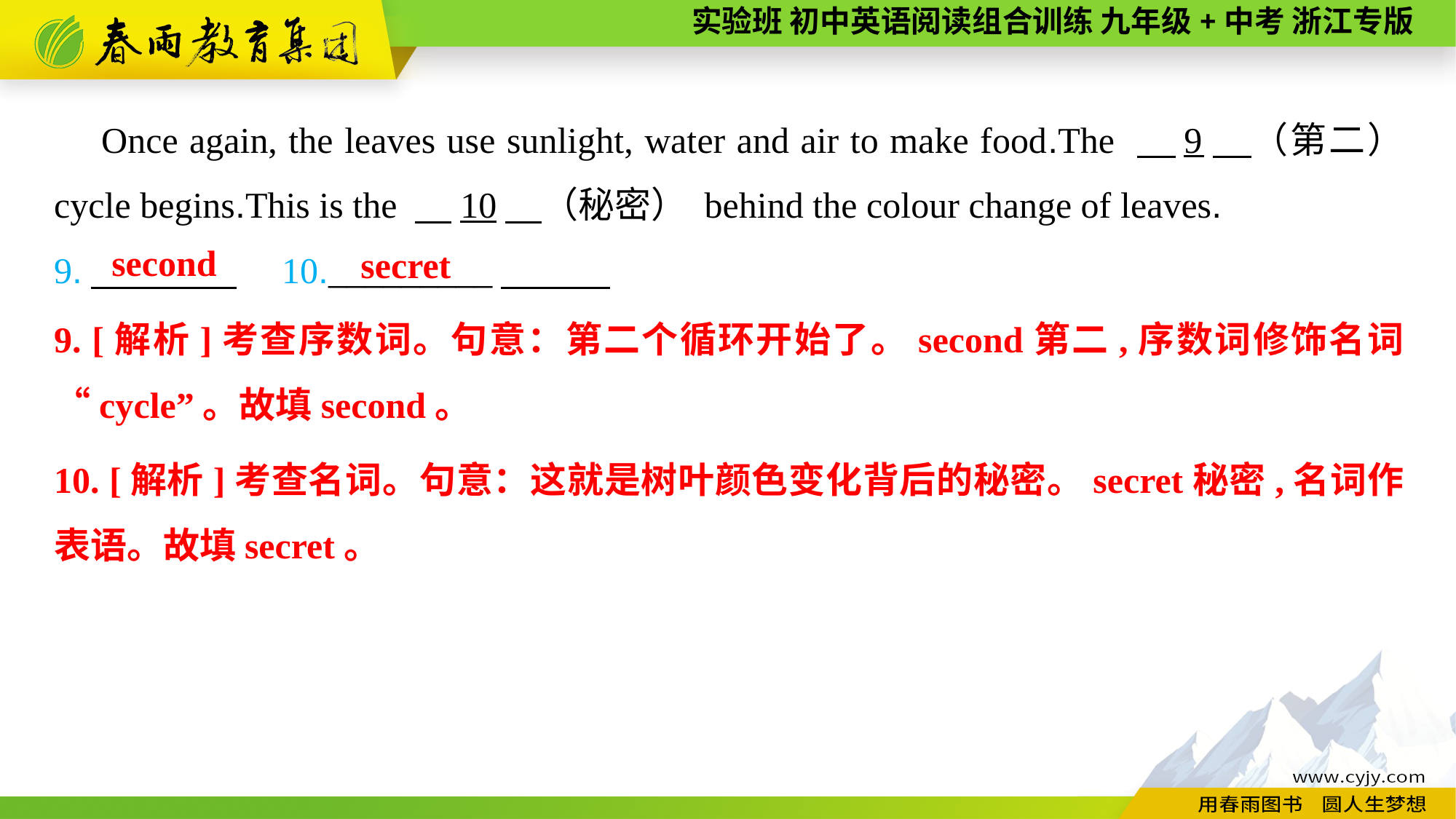

Once again, the leaves use sunlight, water and air to make food.The 　9　（第二） cycle begins.This is the 　10　（秘密） behind the colour change of leaves.
9.　　　　　10._________
second
secret
9. [解析]考查序数词。句意：第二个循环开始了。second第二,序数词修饰名词“cycle”。故填second。
10. [解析]考查名词。句意：这就是树叶颜色变化背后的秘密。secret秘密,名词作表语。故填secret。